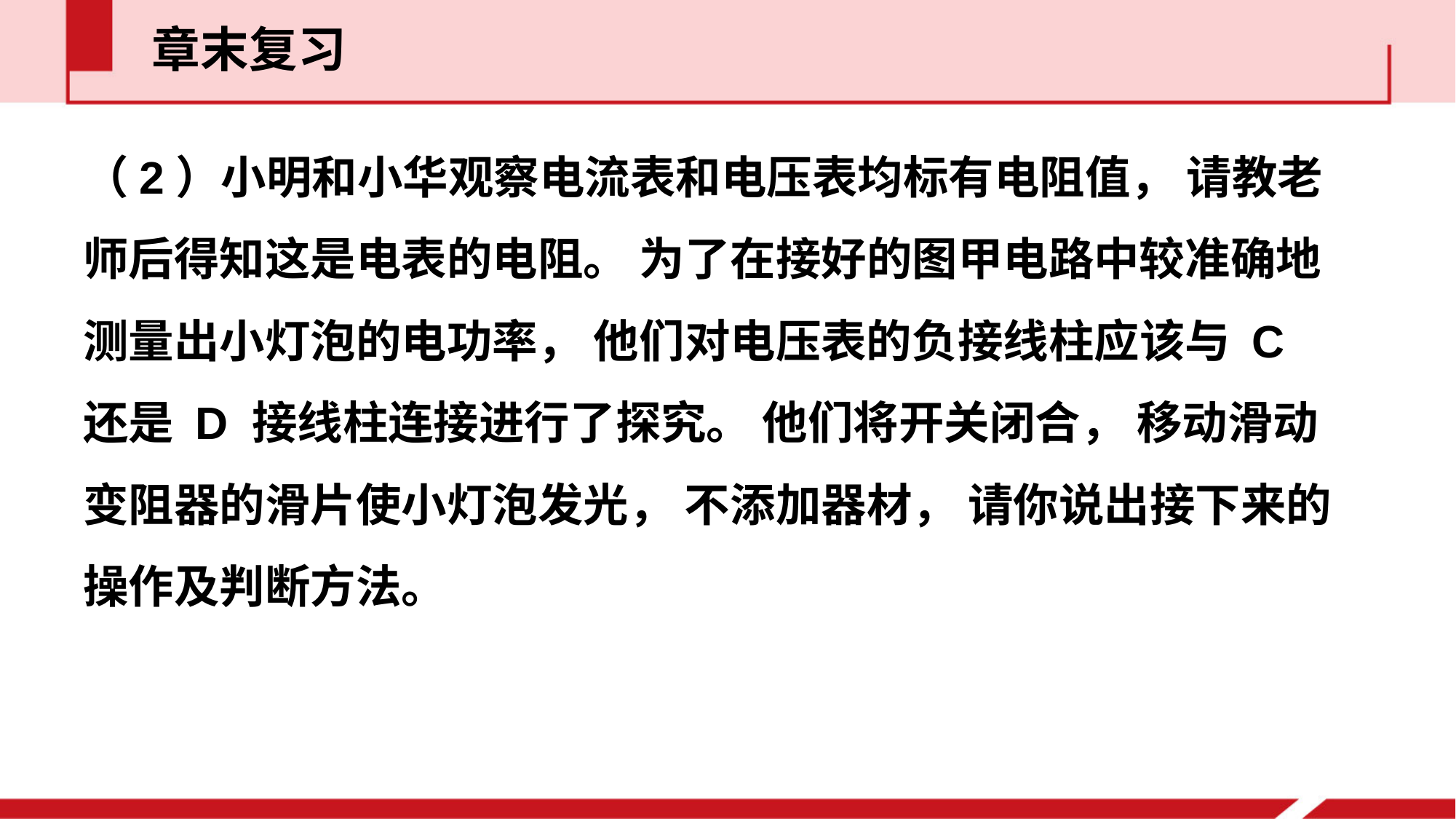

章末复习
（2）小明和小华观察电流表和电压表均标有电阻值， 请教老师后得知这是电表的电阻。 为了在接好的图甲电路中较准确地测量出小灯泡的电功率， 他们对电压表的负接线柱应该与 C 还是 D 接线柱连接进行了探究。 他们将开关闭合， 移动滑动变阻器的滑片使小灯泡发光， 不添加器材， 请你说出接下来的操作及判断方法。